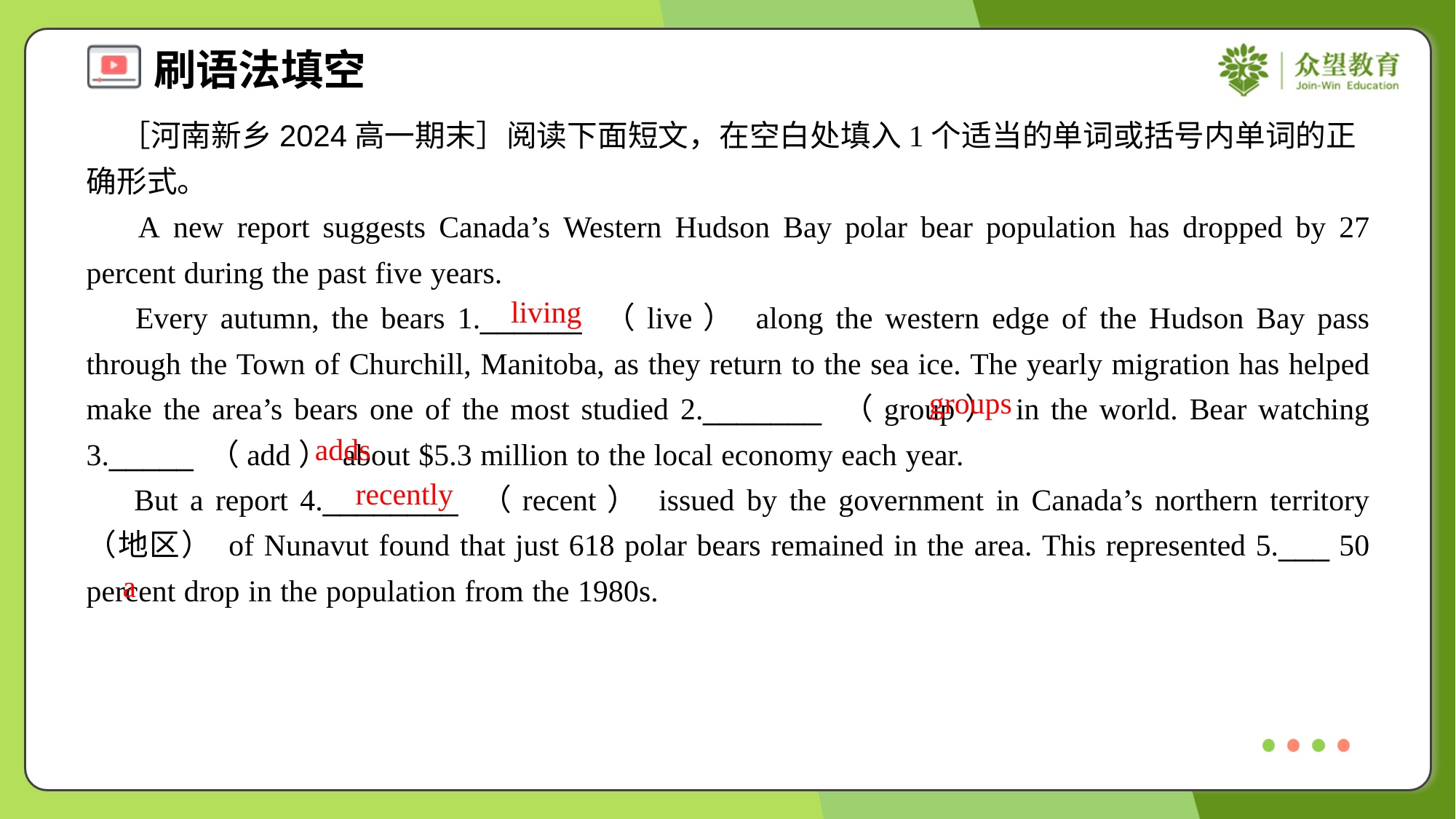

［河南新乡2024高一期末］阅读下面短文，在空白处填入1个适当的单词或括号内单词的正确形式。
    A new report suggests Canada’s Western Hudson Bay polar bear population has dropped by 27 percent during the past five years.
    Every autumn, the bears 1.______ （live） along the western edge of the Hudson Bay pass through the Town of Churchill, Manitoba, as they return to the sea ice. The yearly migration has helped make the area’s bears one of the most studied 2._______ （group） in the world. Bear watching 3._____ （add） about $5.3 million to the local economy each year.
    But a report 4.________ （recent） issued by the government in Canada’s northern territory （地区） of Nunavut found that just 618 polar bears remained in the area. This represented 5.___ 50 percent drop in the population from the 1980s.
living
groups
adds
recently
a